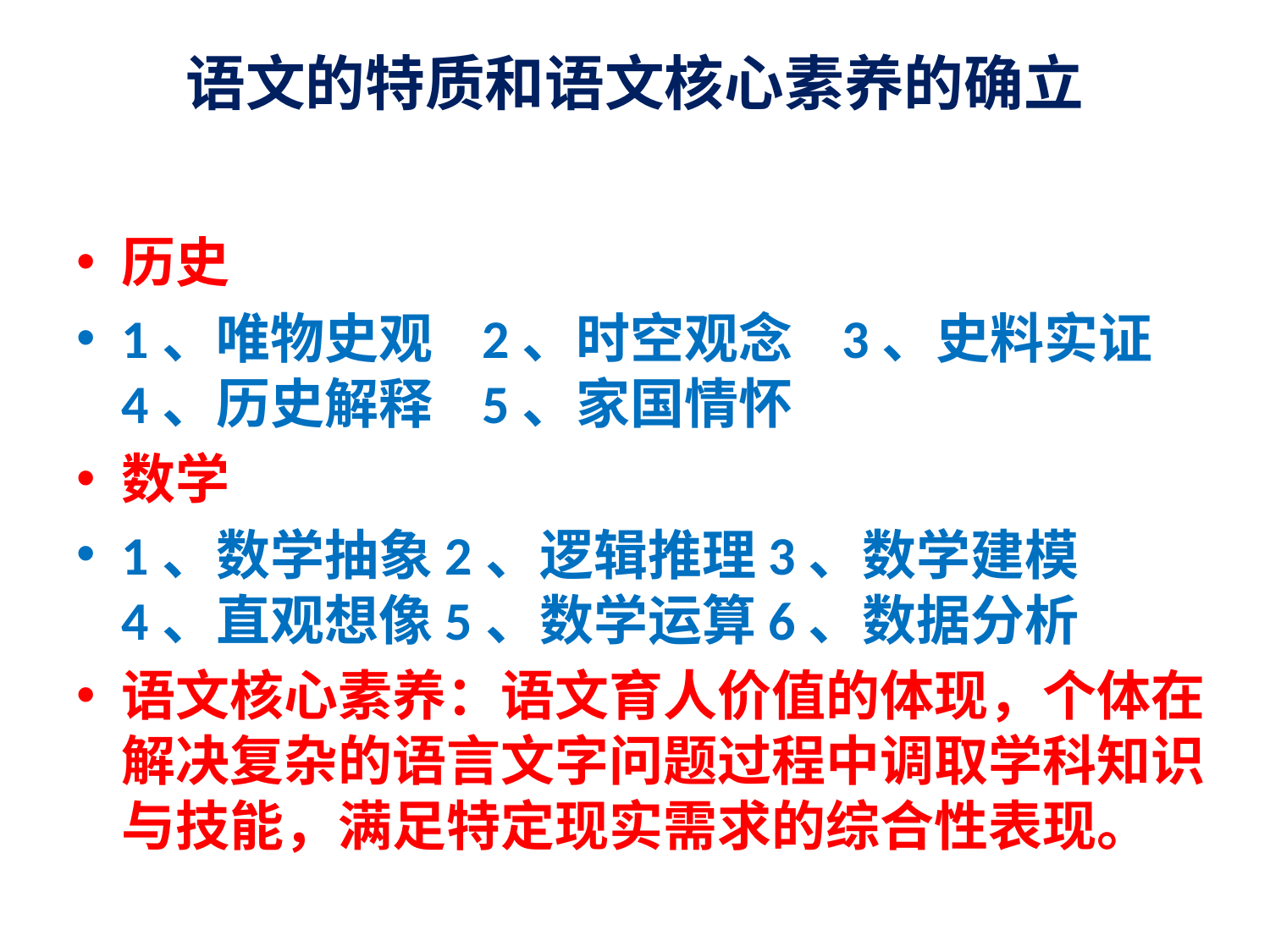

# 语文的特质和语文核心素养的确立
历史
1、唯物史观   2、时空观念   3、史料实证     4、历史解释   5、家国情怀
数学
1、数学抽象2、逻辑推理3、数学建模           4、直观想像5、数学运算6、数据分析
语文核心素养：语文育人价值的体现，个体在解决复杂的语言文字问题过程中调取学科知识与技能，满足特定现实需求的综合性表现。